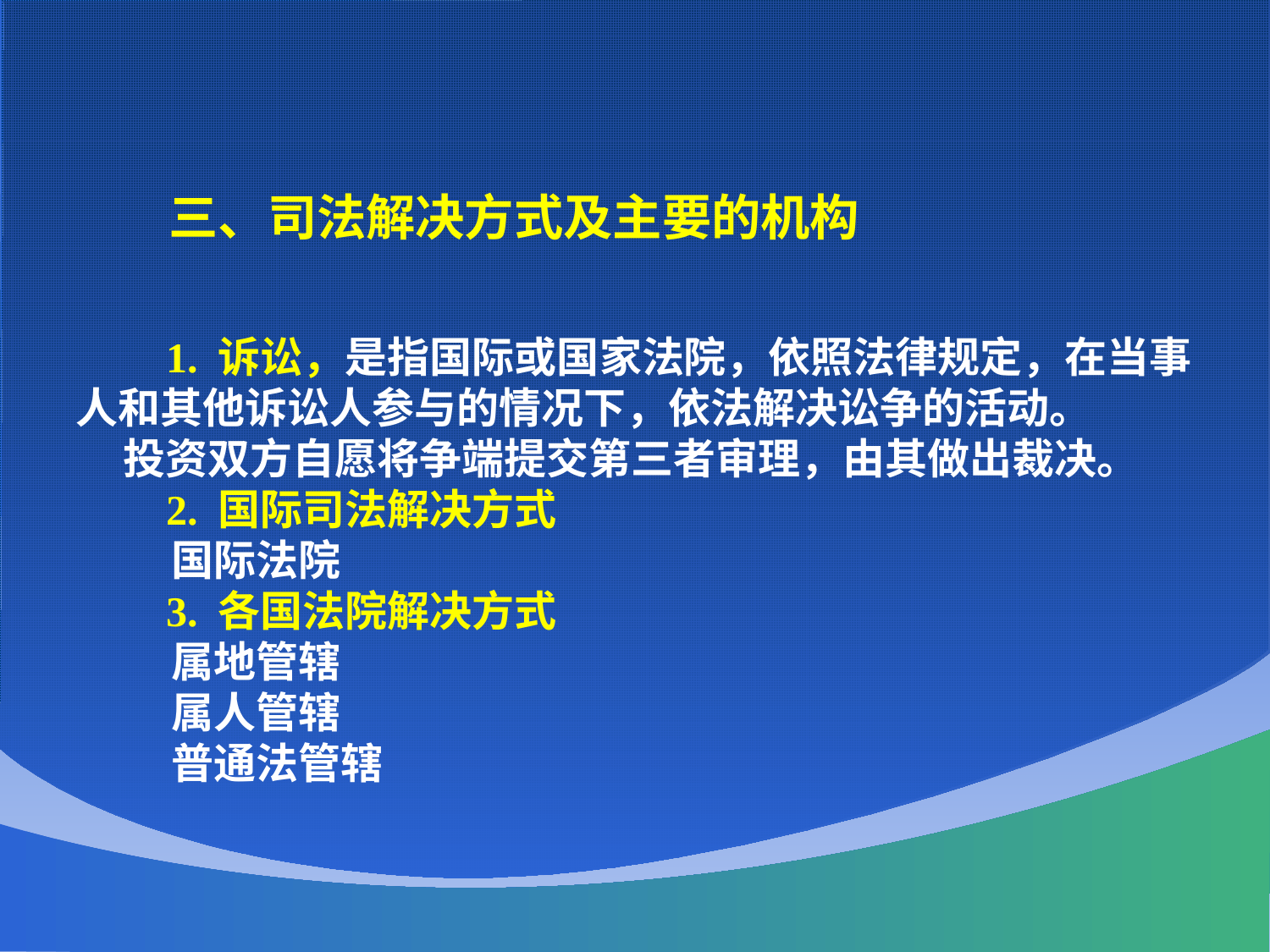

三、司法解决方式及主要的机构

    1. 诉讼，是指国际或国家法院，依照法律规定，在当事人和其他诉讼人参与的情况下，依法解决讼争的活动。
投资双方自愿将争端提交第三者审理，由其做出裁决。
    2. 国际司法解决方式
    国际法院
    3. 各国法院解决方式
    属地管辖
    属人管辖
    普通法管辖